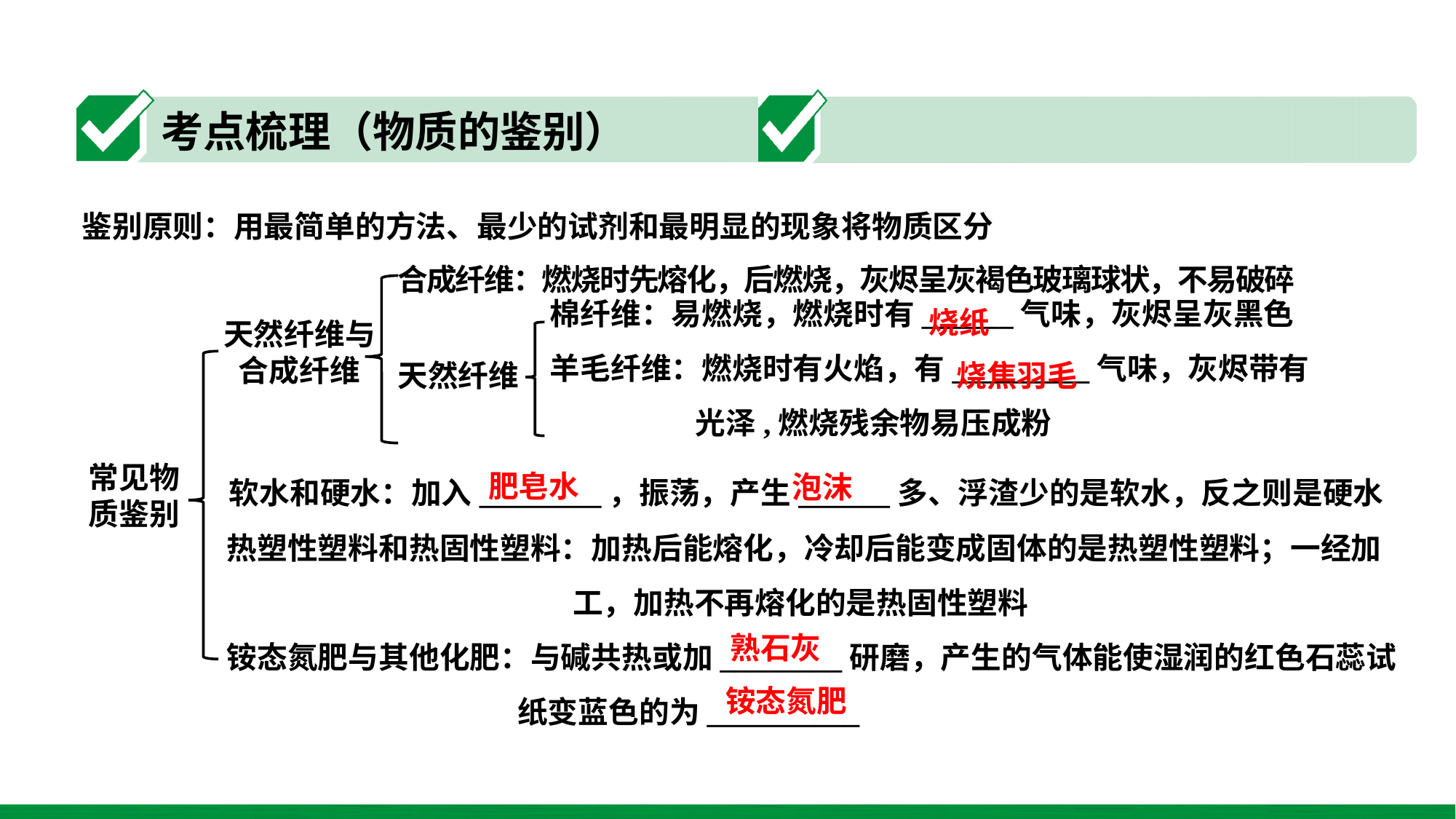

鉴别原则：用最简单的方法、最少的试剂和最明显的现象将物质区分
合成纤维：燃烧时先熔化，后燃烧，灰烬呈灰褐色玻璃球状，不易破碎

棉纤维：易燃烧，燃烧时有______气味，灰烬呈灰黑色羊毛纤维：燃烧时有火焰，有_________气味，灰烬带有
                    光泽,燃烧残余物易压成粉
烧纸
天然纤维与合成纤维

天然纤维
烧焦羽毛
常见物质鉴别
肥皂水
泡沫
软水和硬水：加入________，振荡，产生______多、浮渣少的是软水，反之则是硬水
热塑性塑料和热固性塑料：加热后能熔化，冷却后能变成固体的是热塑性塑料；一经加
                                                 工，加热不再熔化的是热固性塑料
铵态氮肥与其他化肥：与碱共热或加________研磨，产生的气体能使湿润的红色石蕊试
                                         纸变蓝色的为__________
熟石灰
铵态氮肥